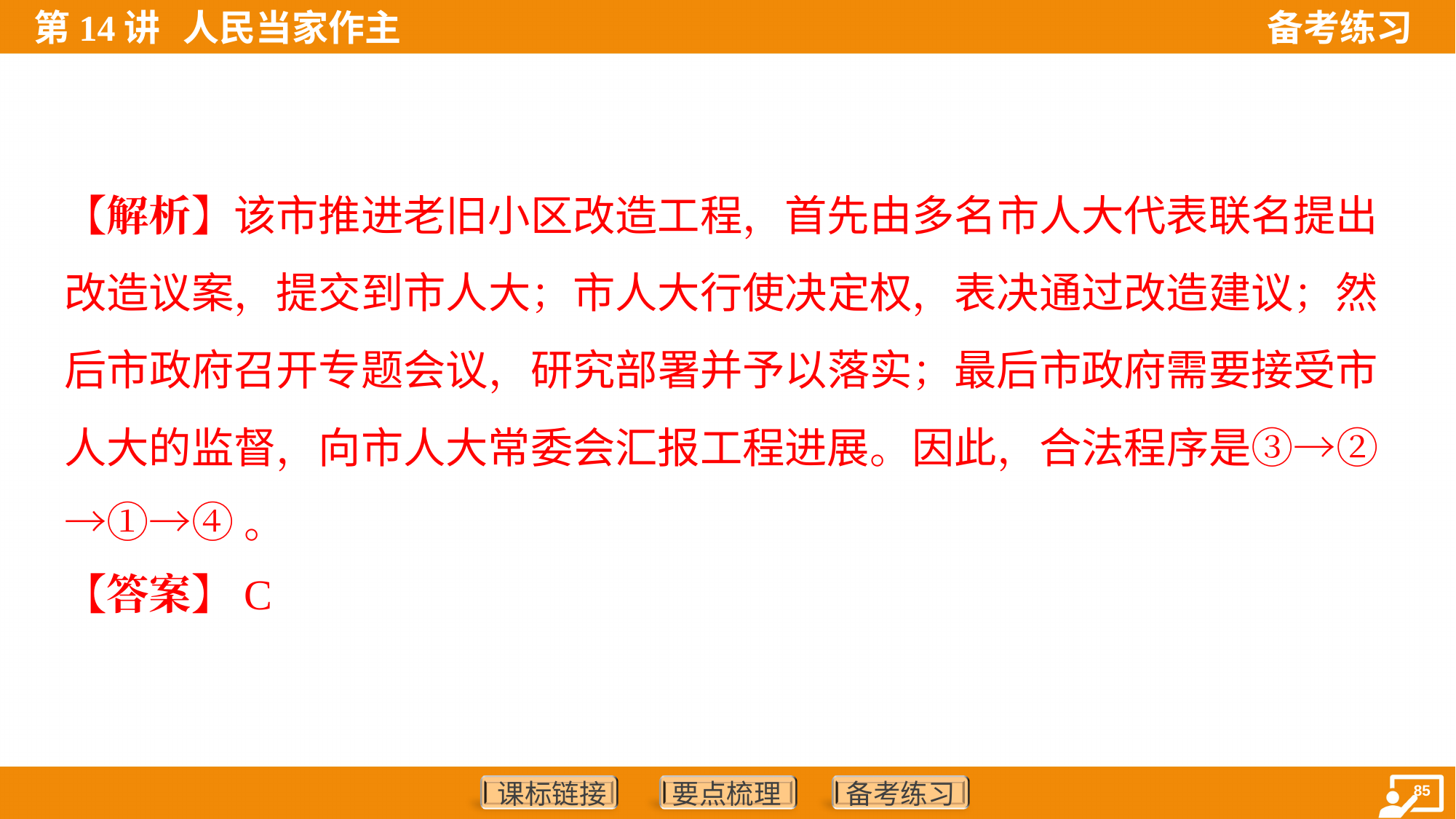

【解析】该市推进老旧小区改造工程，首先由多名市人大代表联名提出
改造议案，提交到市人大；市人大行使决定权，表决通过改造建议；然
后市政府召开专题会议，研究部署并予以落实；最后市政府需要接受市
人大的监督，向市人大常委会汇报工程进展。因此，合法程序是③→②
→①→④。
【答案】C